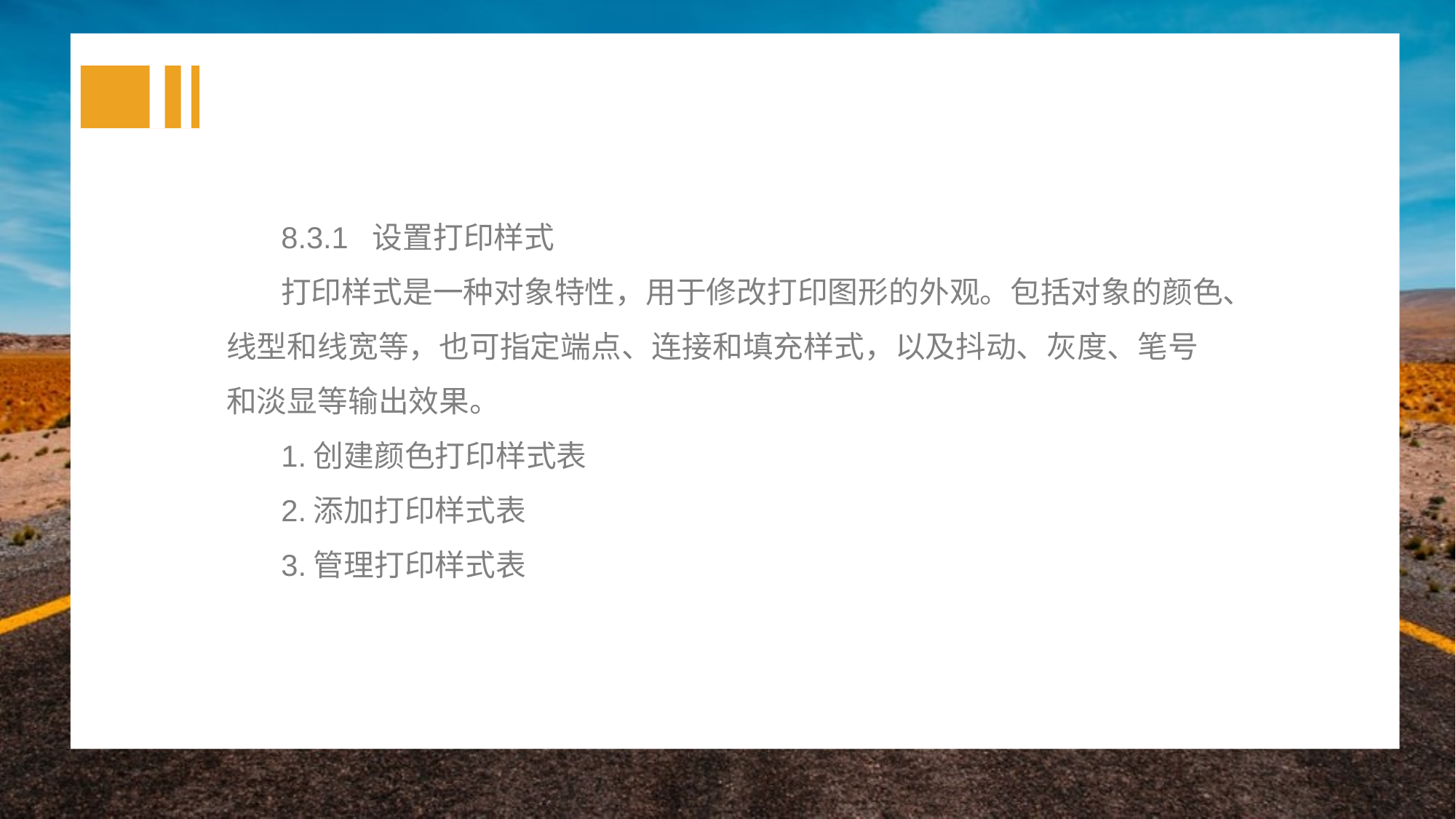

8.3.1  设置打印样式
打印样式是一种对象特性，用于修改打印图形的外观。包括对象的颜色、线型和线宽等，也可指定端点、连接和填充样式，以及抖动、灰度、笔号和淡显等输出效果。
1.创建颜色打印样式表
2.添加打印样式表
3.管理打印样式表